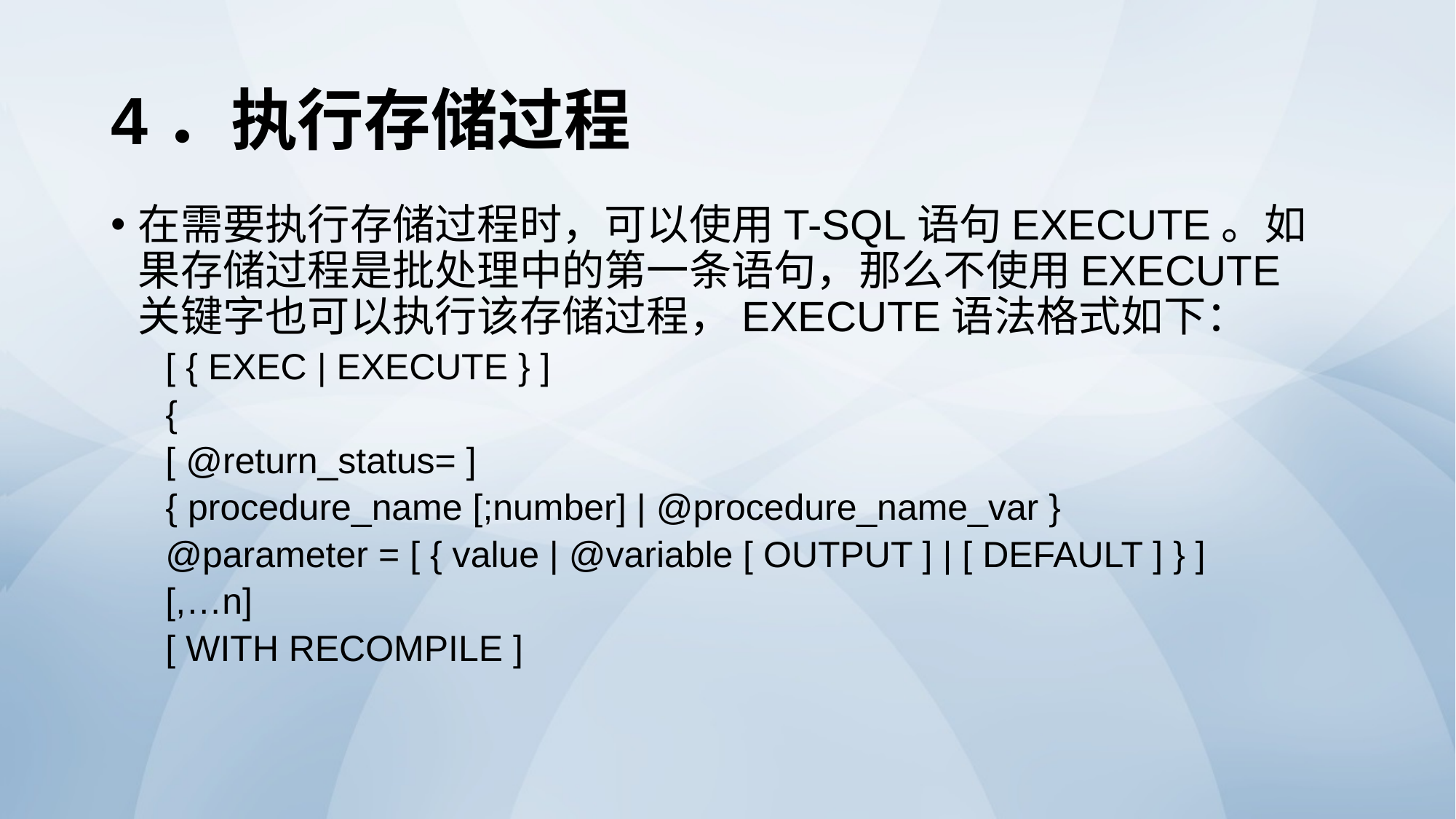

# 4．执行存储过程
在需要执行存储过程时，可以使用T-SQL语句EXECUTE。如果存储过程是批处理中的第一条语句，那么不使用EXECUTE关键字也可以执行该存储过程，EXECUTE语法格式如下：
[ { EXEC | EXECUTE } ]
{
[ @return_status= ]
{ procedure_name [;number] | @procedure_name_var }
@parameter = [ { value | @variable [ OUTPUT ] | [ DEFAULT ] } ]
[,…n]
[ WITH RECOMPILE ]